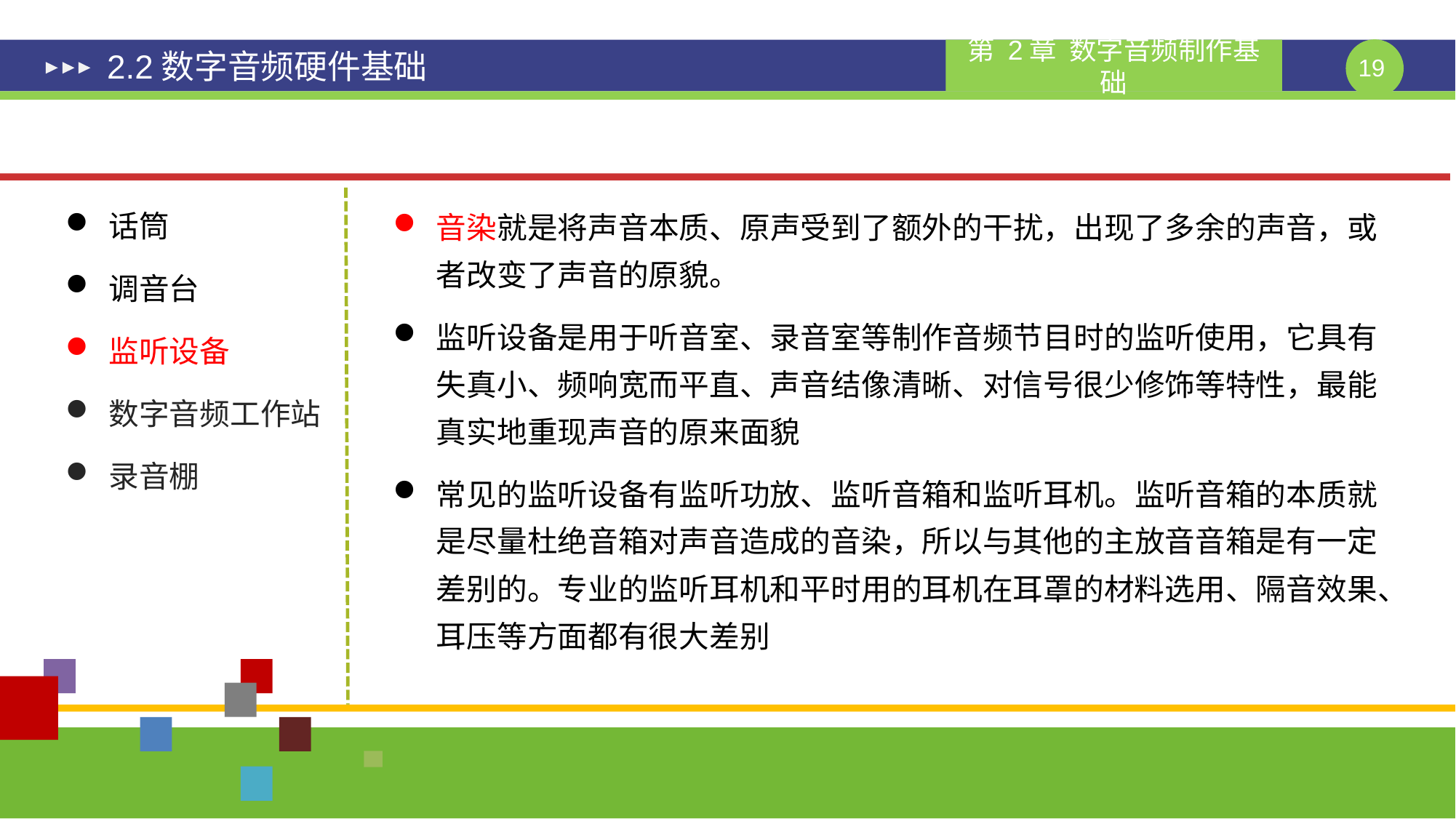

# 2.2数字音频硬件基础

话筒
调音台
监听设备
数字音频工作站
录音棚
音染就是将声音本质、原声受到了额外的干扰，出现了多余的声音，或者改变了声音的原貌。
监听设备是用于听音室、录音室等制作音频节目时的监听使用，它具有失真小、频响宽而平直、声音结像清晰、对信号很少修饰等特性，最能真实地重现声音的原来面貌
常见的监听设备有监听功放、监听音箱和监听耳机。监听音箱的本质就是尽量杜绝音箱对声音造成的音染，所以与其他的主放音音箱是有一定差别的。专业的监听耳机和平时用的耳机在耳罩的材料选用、隔音效果、耳压等方面都有很大差别